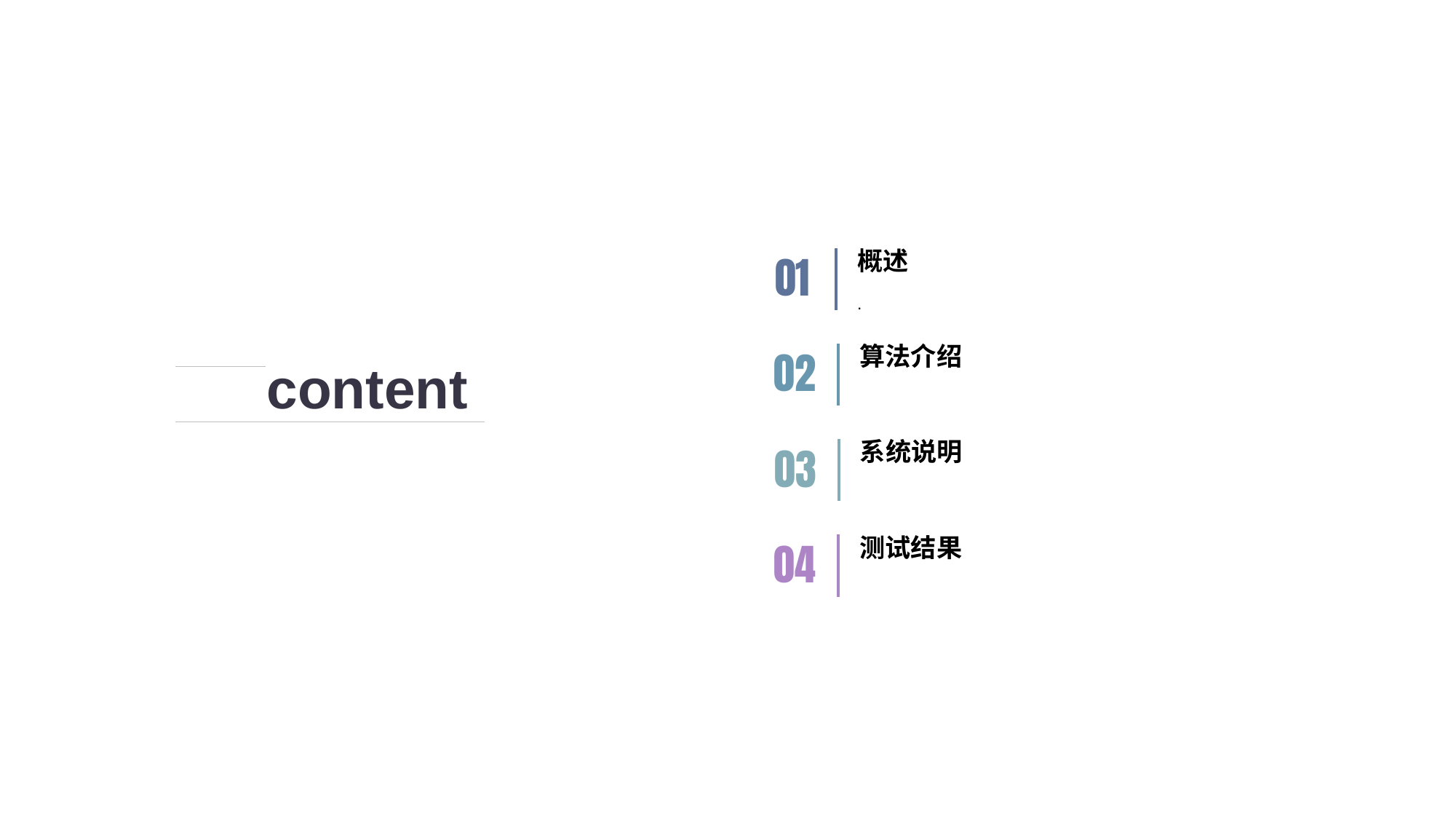

概述
01
.
算法介绍
content
02
系统说明
03
测试结果
04